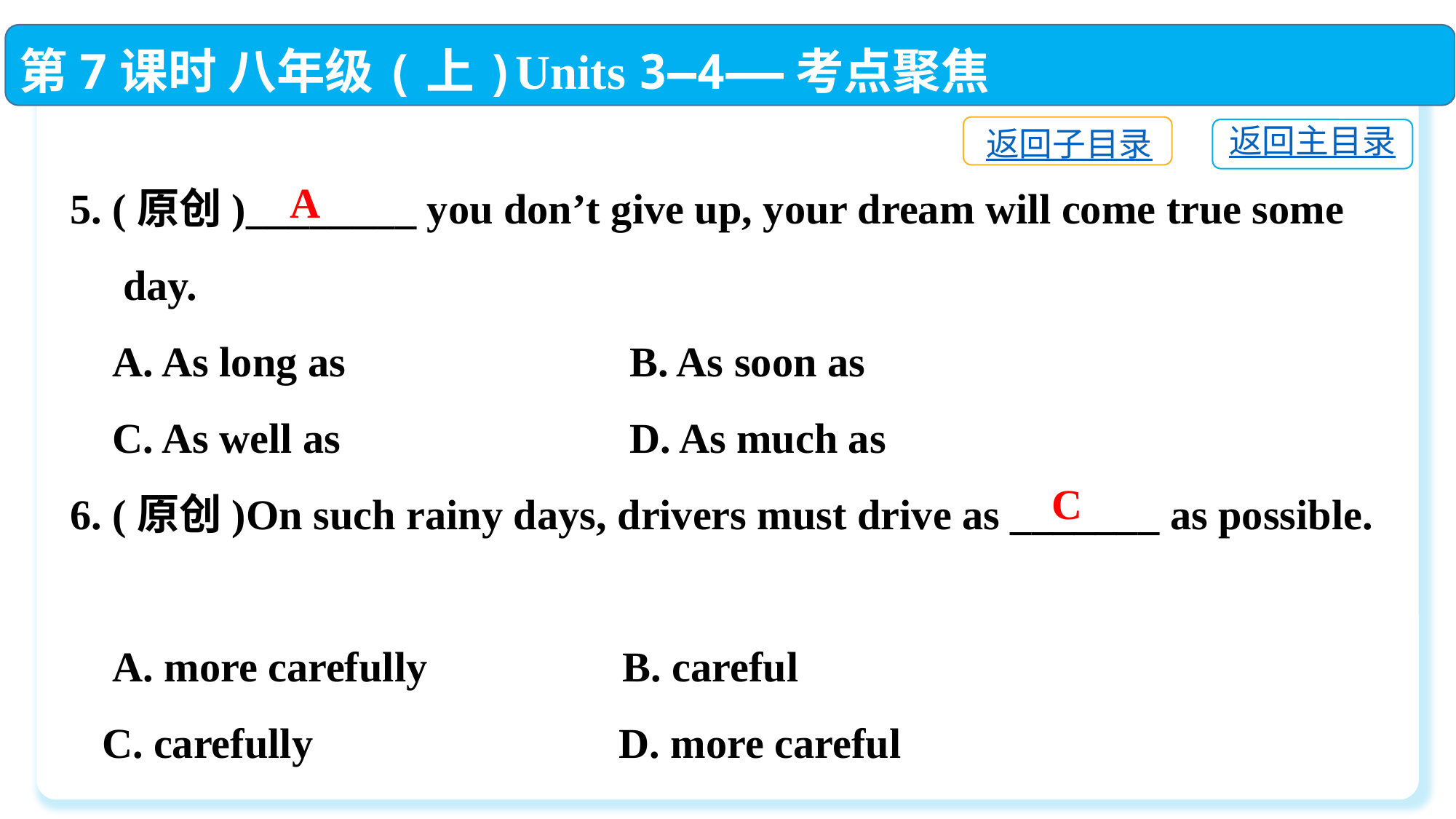

第7课时 八年级(上)Units 3—4——考点聚焦

返回子目录
返回主目录
5. (原创)________ you don’t give up, your dream will come true some
     day.
    A. As long as	                      B. As soon as
    C. As well as	                      D. As much as
6. (原创)On such rainy days, drivers must drive as _______ as possible.
    A. more carefully	           B. careful
   C. carefully	                     D. more careful
A

C